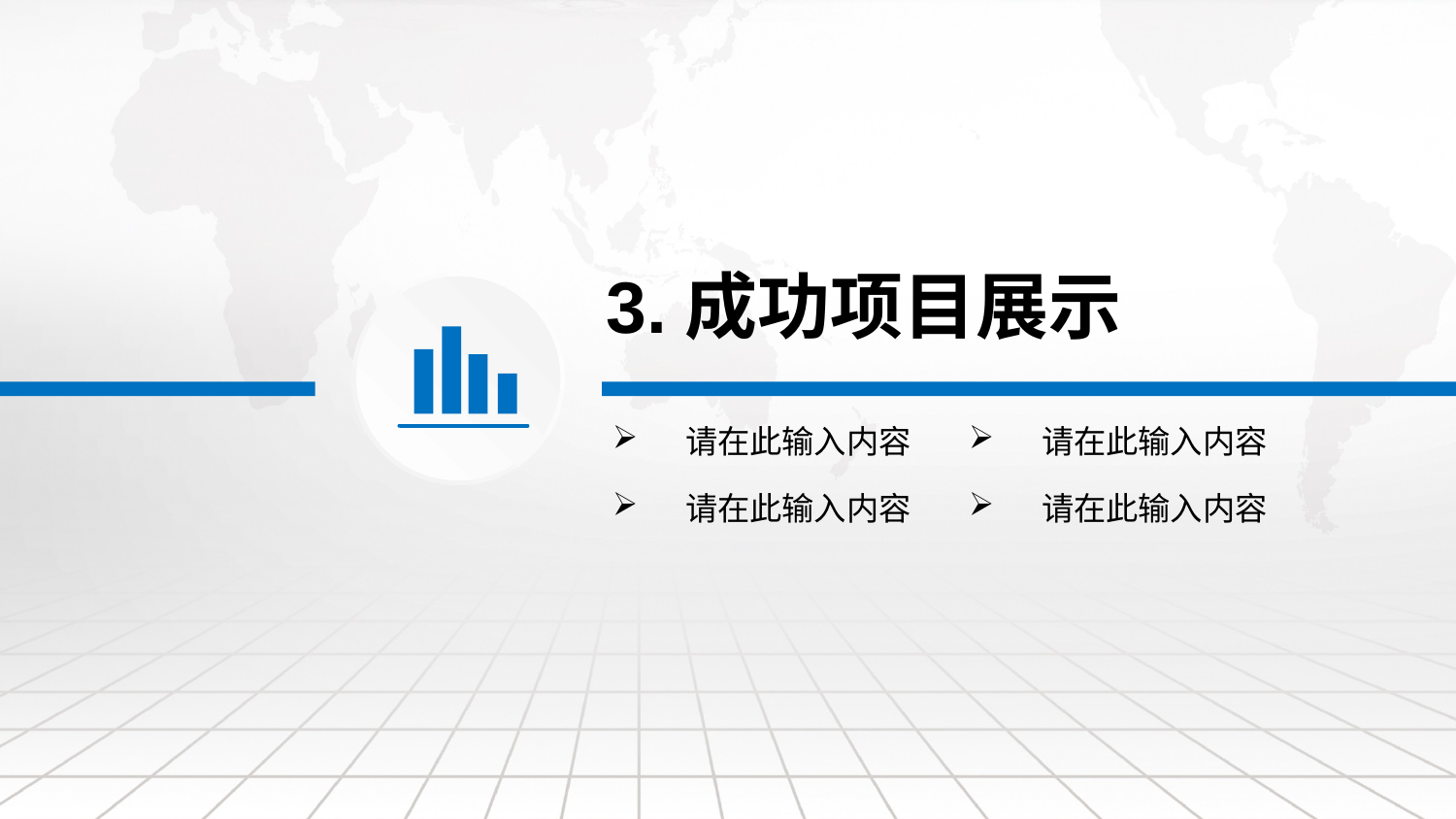

3.成功项目展示

请在此输入内容
请在此输入内容
请在此输入内容
请在此输入内容